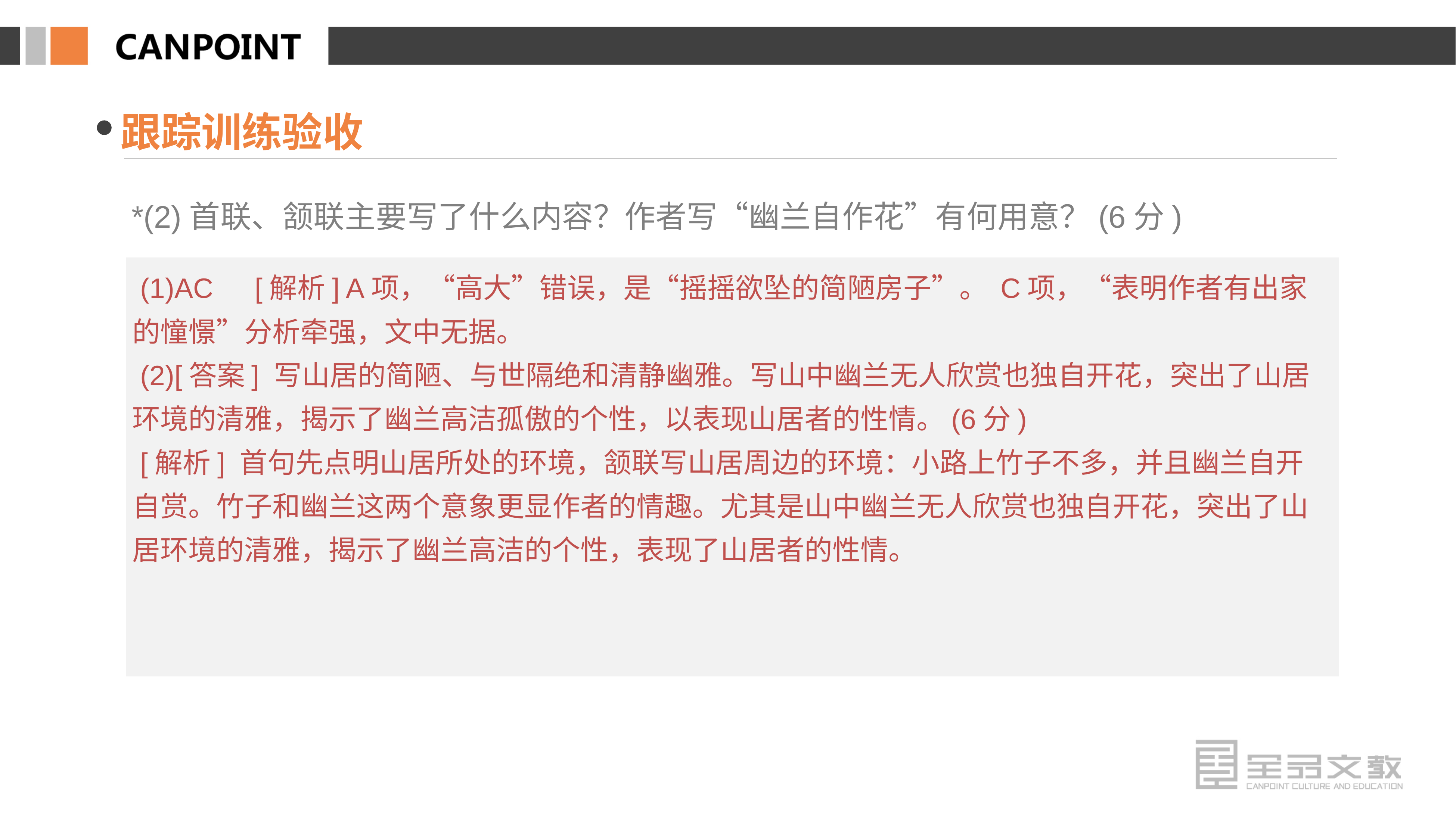

跟踪训练验收

*(2)首联、颔联主要写了什么内容？作者写“幽兰自作花”有何用意？(6分)

 (1)AC　[解析] A项，“高大”错误，是“摇摇欲坠的简陋房子”。 C项，“表明作者有出家的憧憬”分析牵强，文中无据。
 (2)[答案] 写山居的简陋、与世隔绝和清静幽雅。写山中幽兰无人欣赏也独自开花，突出了山居环境的清雅，揭示了幽兰高洁孤傲的个性，以表现山居者的性情。(6分)
 [解析] 首句先点明山居所处的环境，颔联写山居周边的环境：小路上竹子不多，并且幽兰自开自赏。竹子和幽兰这两个意象更显作者的情趣。尤其是山中幽兰无人欣赏也独自开花，突出了山居环境的清雅，揭示了幽兰高洁的个性，表现了山居者的性情。